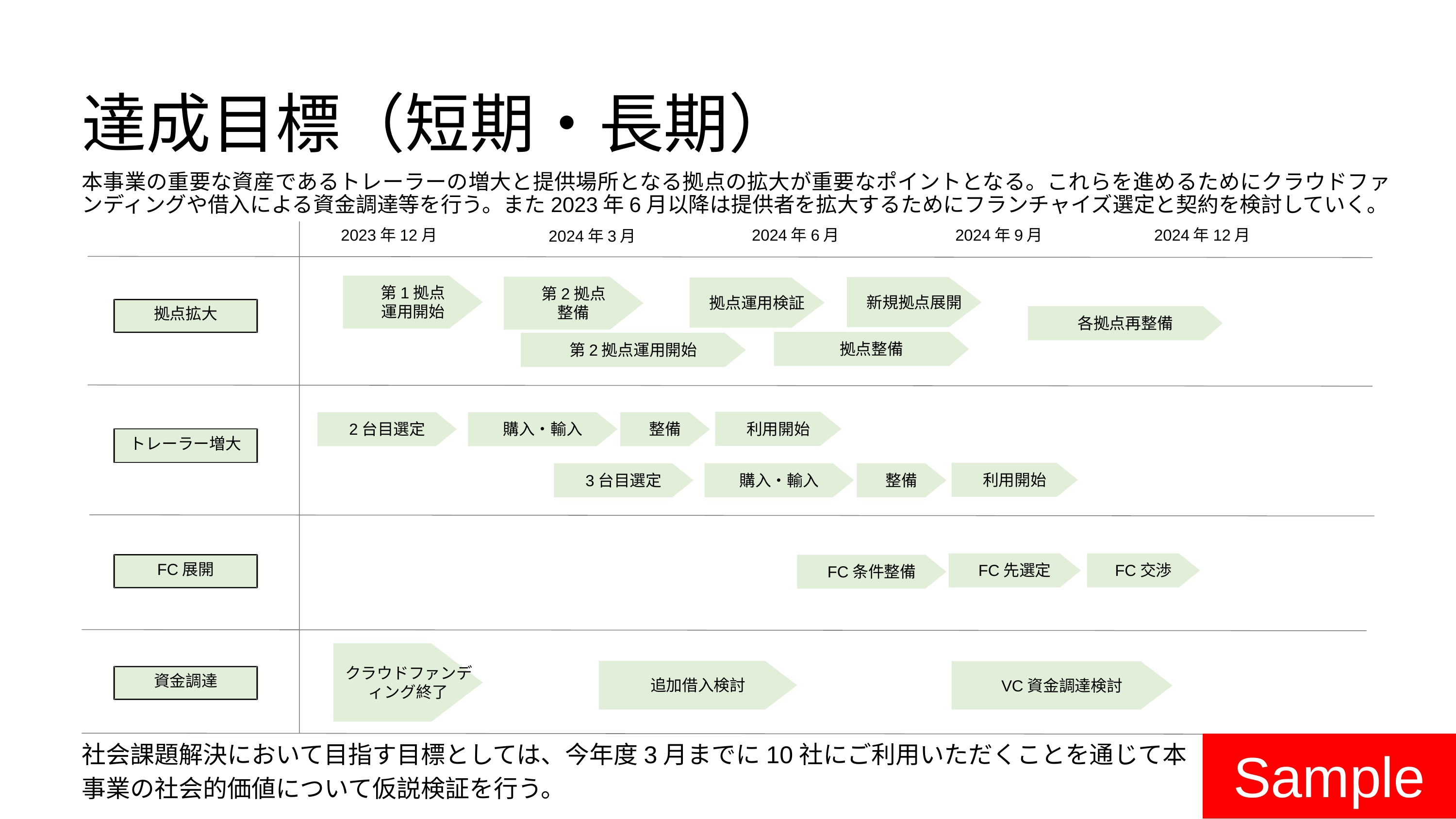

達成目標（短期・長期）
本事業の重要な資産であるトレーラーの増大と提供場所となる拠点の拡大が重要なポイントとなる。これらを進めるためにクラウドファンディングや借入による資金調達等を行う。また2023年6月以降は提供者を拡大するためにフランチャイズ選定と契約を検討していく。

2023年12月
2024年6月
2024年9月
2024年12月
2024年3月

第1拠点
運用開始

第2拠点
整備

新規拠点展開

拠点運用検証

拠点拡大

各拠点再整備

拠点整備

第2拠点運用開始

利用開始

2台目選定

購入・輸入

整備

トレーラー増大

利用開始

3台目選定

購入・輸入

整備

FC交渉

FC先選定

FC展開

FC条件整備

クラウドファンディング終了

追加借入検討

VC資金調達検討

資金調達

Sample
社会課題解決において目指す目標としては、今年度3月までに10社にご利用いただくことを通じて本事業の社会的価値について仮説検証を行う。